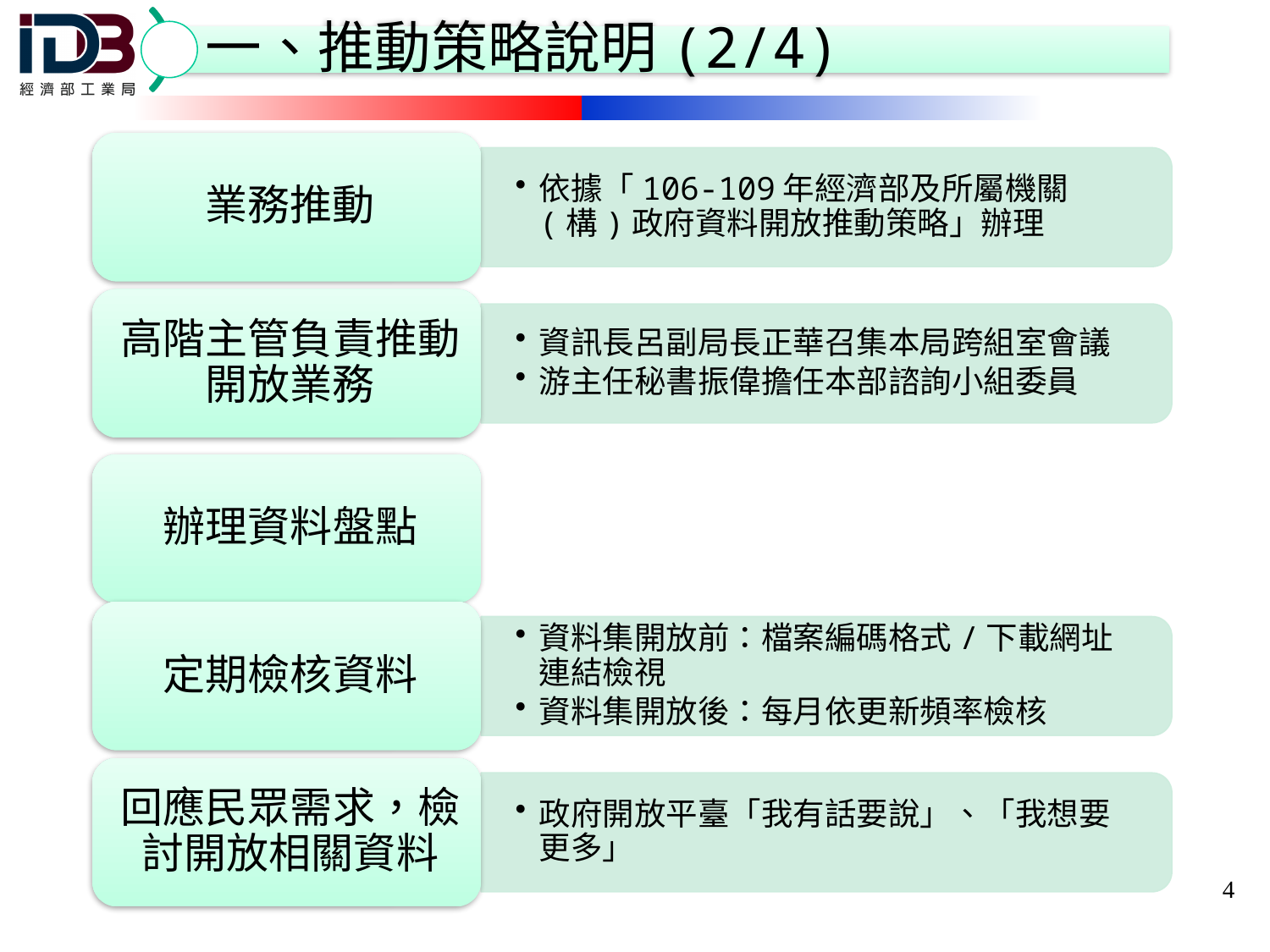

一、推動策略說明(2/4)
依據「106-109年經濟部及所屬機關(構)政府資料開放推動策略」辦理
業務推動
資訊長呂副局長正華召集本局跨組室會議
游主任秘書振偉擔任本部諮詢小組委員
高階主管負責推動開放業務
辦理資料盤點
資料集開放前：檔案編碼格式/下載網址連結檢視
資料集開放後：每月依更新頻率檢核
定期檢核資料
政府開放平臺「我有話要說」、「我想要更多」
回應民眾需求，檢討開放相關資料
4